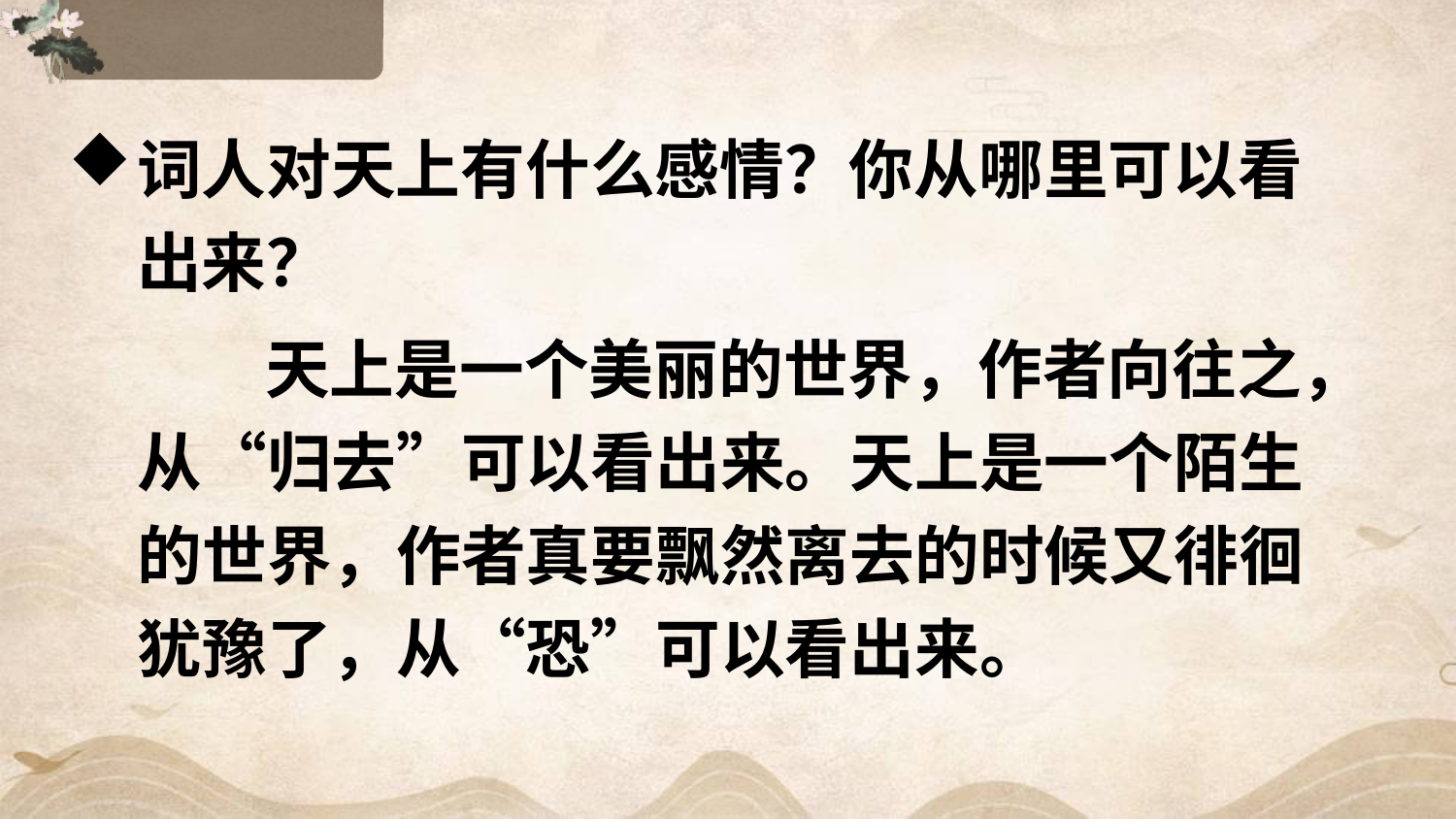

词人对天上有什么感情？你从哪里可以看出来？
天上是一个美丽的世界，作者向往之，从“归去”可以看出来。天上是一个陌生的世界，作者真要飘然离去的时候又徘徊犹豫了，从“恐”可以看出来。